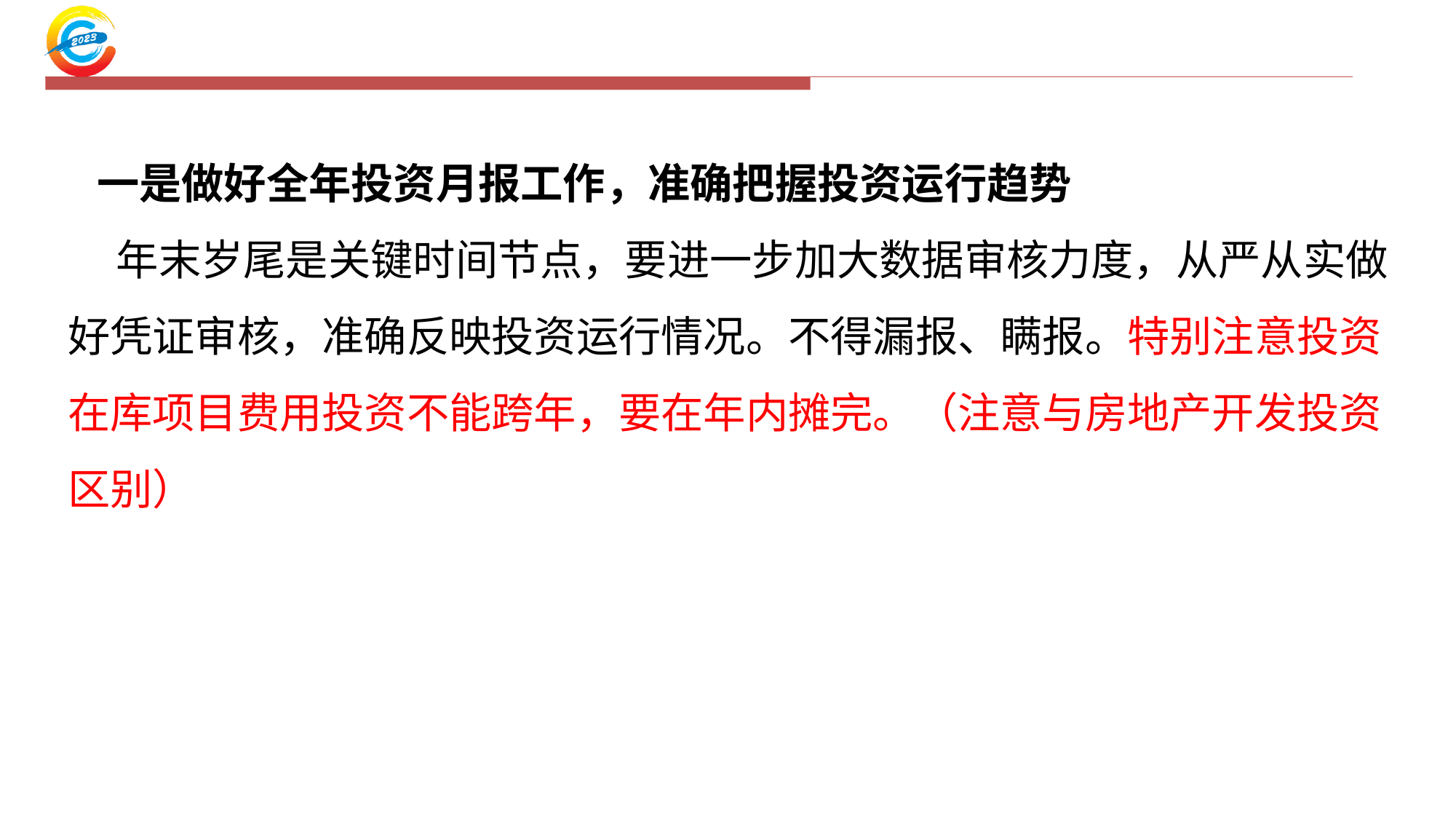

一是做好全年投资月报工作，准确把握投资运行趋势
    年末岁尾是关键时间节点，要进一步加大数据审核力度，从严从实做好凭证审核，准确反映投资运行情况。不得漏报、瞒报。特别注意投资在库项目费用投资不能跨年，要在年内摊完。（注意与房地产开发投资区别）